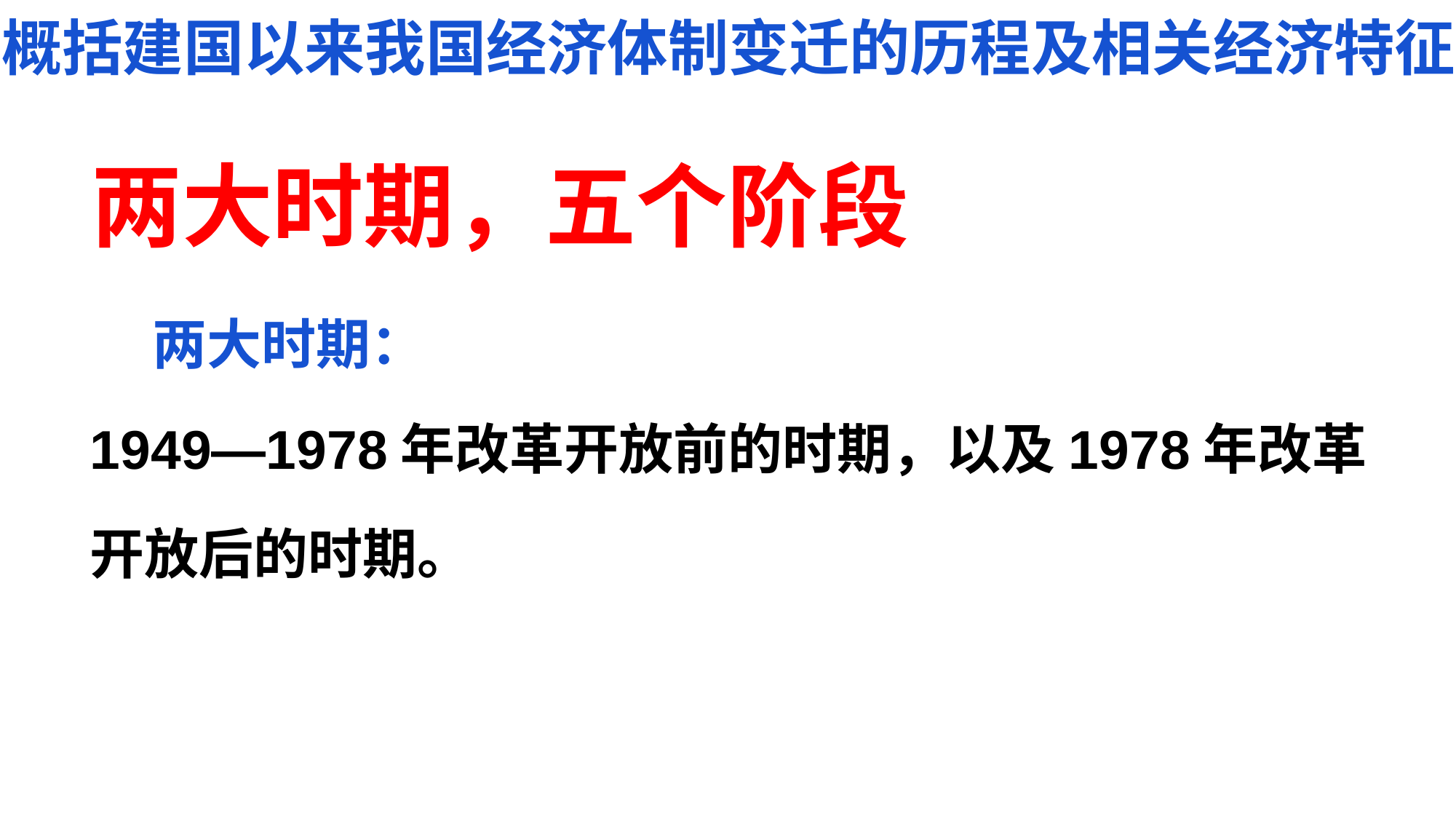

概括建国以来我国经济体制变迁的历程及相关经济特征

两大时期，五个阶段
    两大时期：
1949—1978年改革开放前的时期，以及1978年改革开放后的时期。